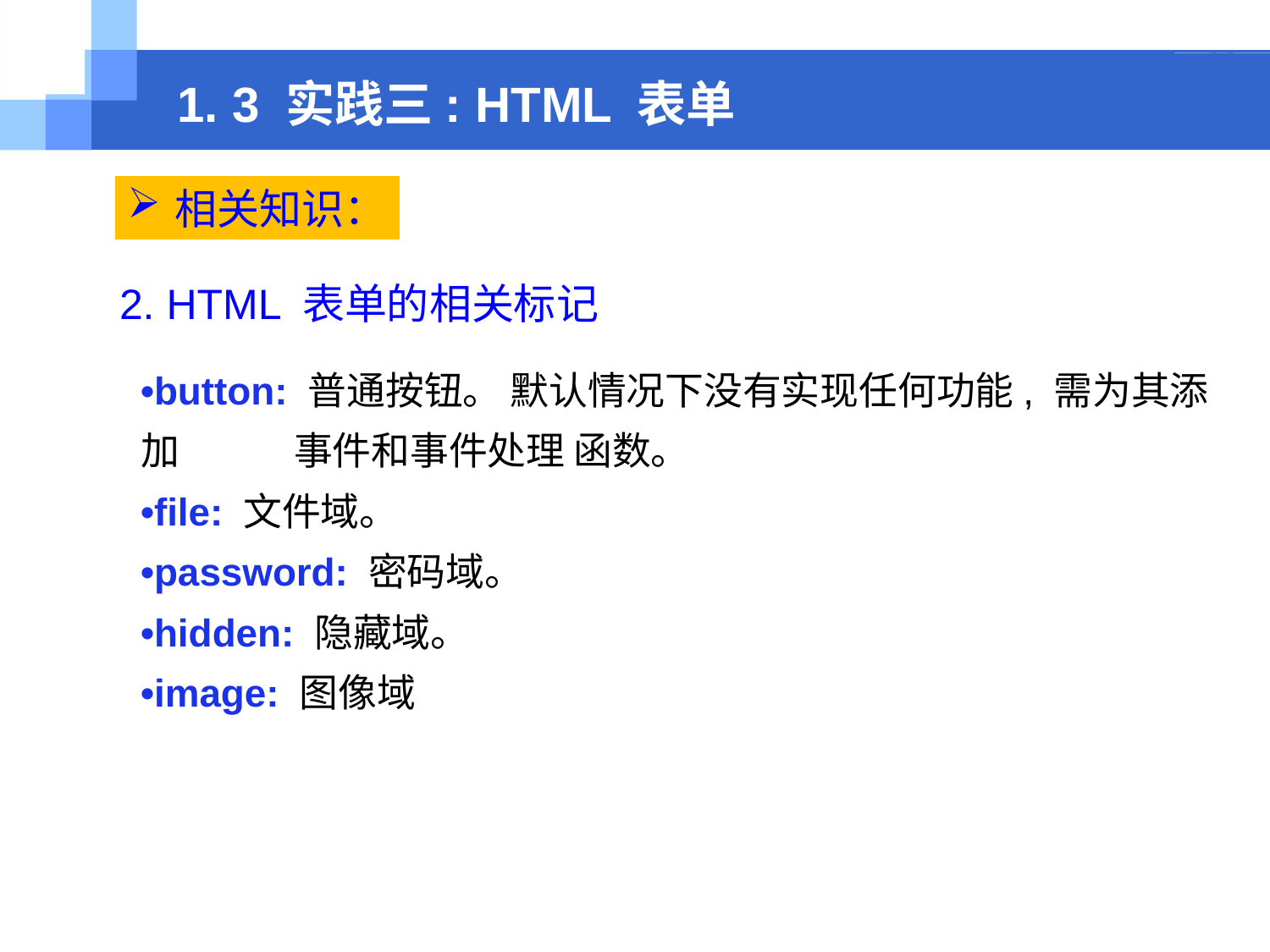

1. 3 实践三: HTML 表单
相关知识：
2. HTML 表单的相关标记
•button: 普通按钮。 默认情况下没有实现任何功能, 需为其添加	   事件和事件处理 函数。
•file: 文件域。
•password: 密码域。
•hidden: 隐藏域。
•image: 图像域